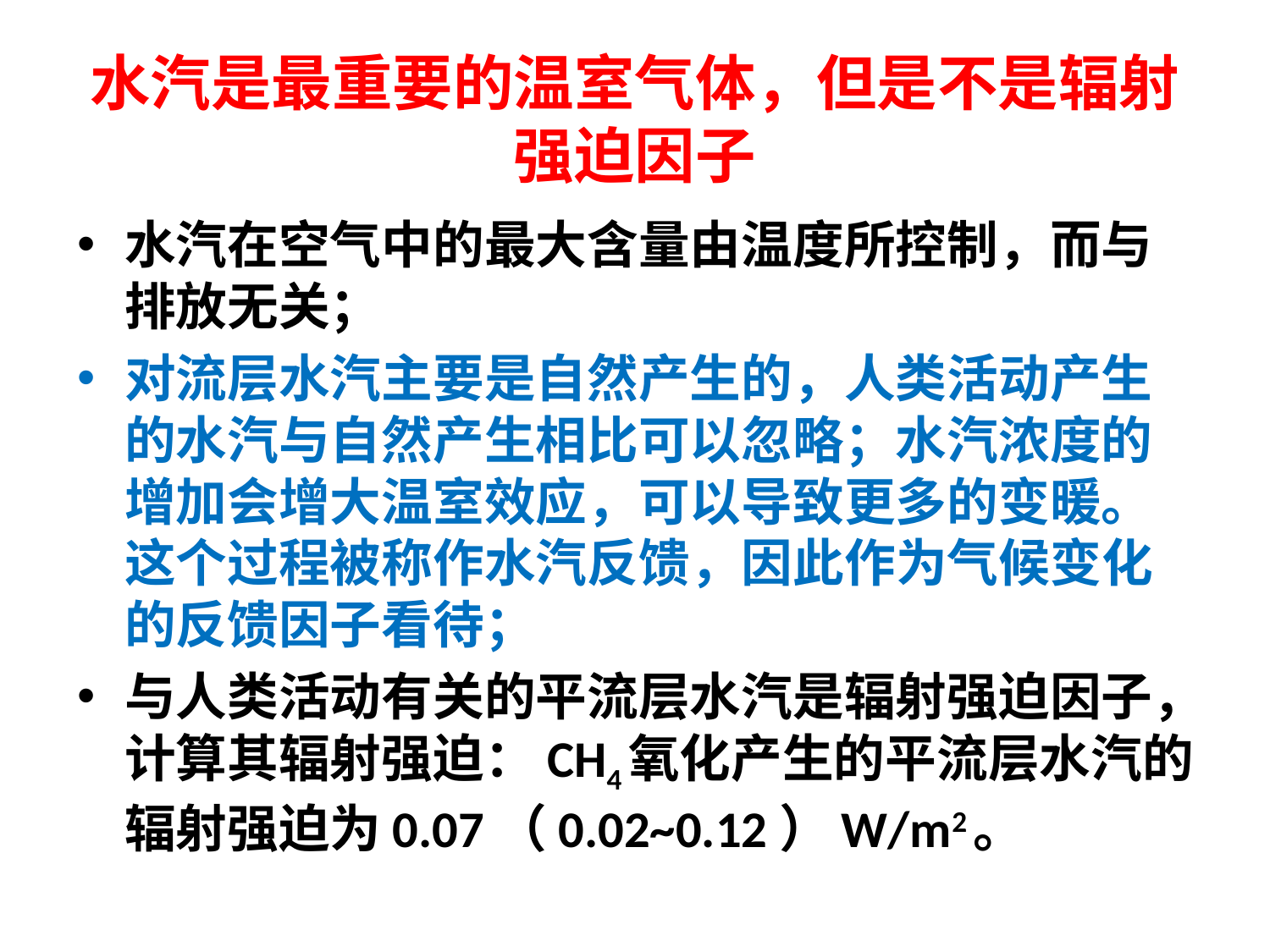

# 水汽是最重要的温室气体，但是不是辐射强迫因子
水汽在空气中的最大含量由温度所控制，而与排放无关；
对流层水汽主要是自然产生的，人类活动产生的水汽与自然产生相比可以忽略；水汽浓度的增加会增大温室效应，可以导致更多的变暖。这个过程被称作水汽反馈，因此作为气候变化的反馈因子看待；
与人类活动有关的平流层水汽是辐射强迫因子，计算其辐射强迫：CH4氧化产生的平流层水汽的辐射强迫为0.07（0.02~0.12）W/m2。